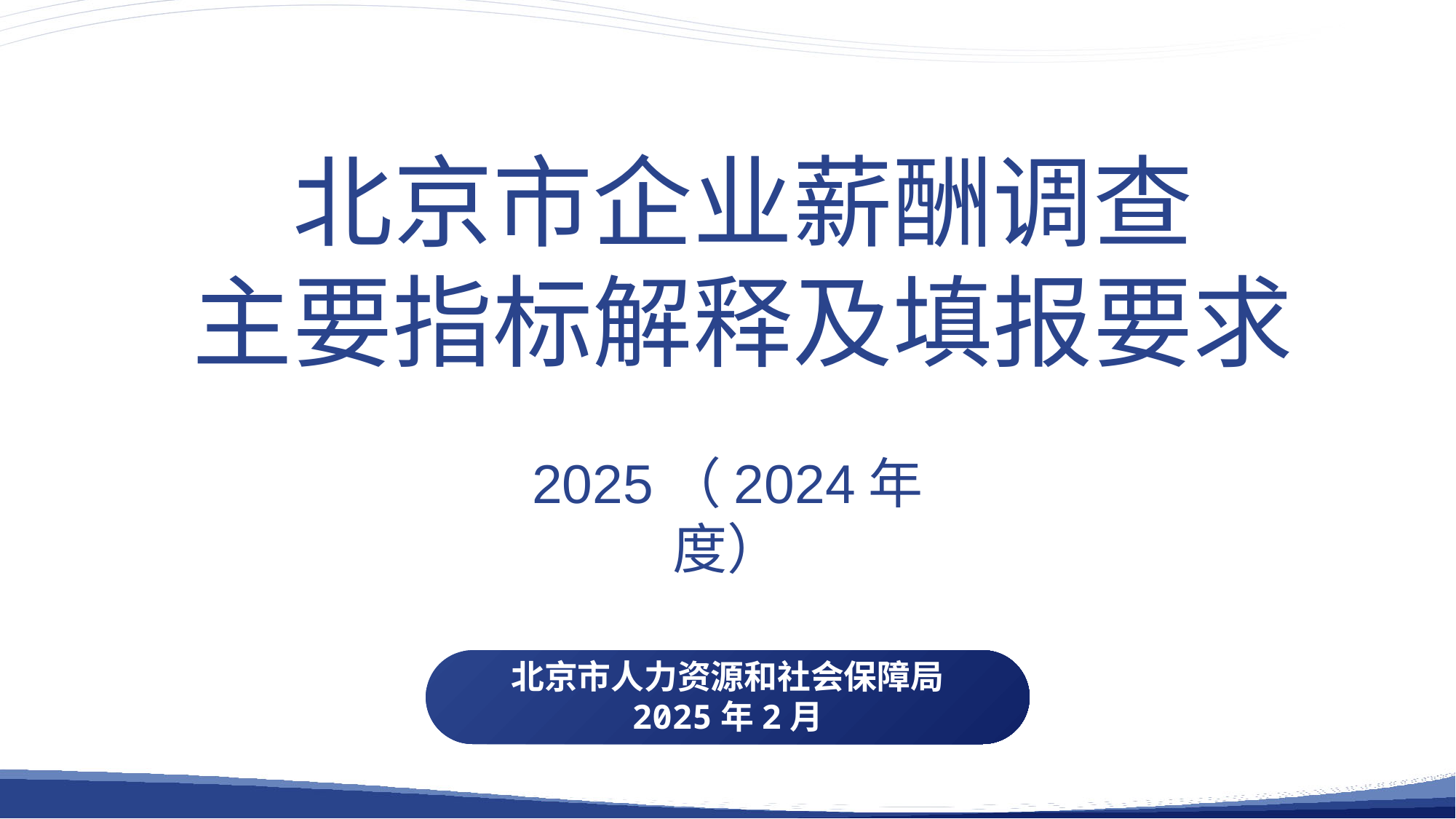

北京市企业薪酬调查
主要指标解释及填报要求
2025（2024年度）

北京市人力资源和社会保障局
2025年2月